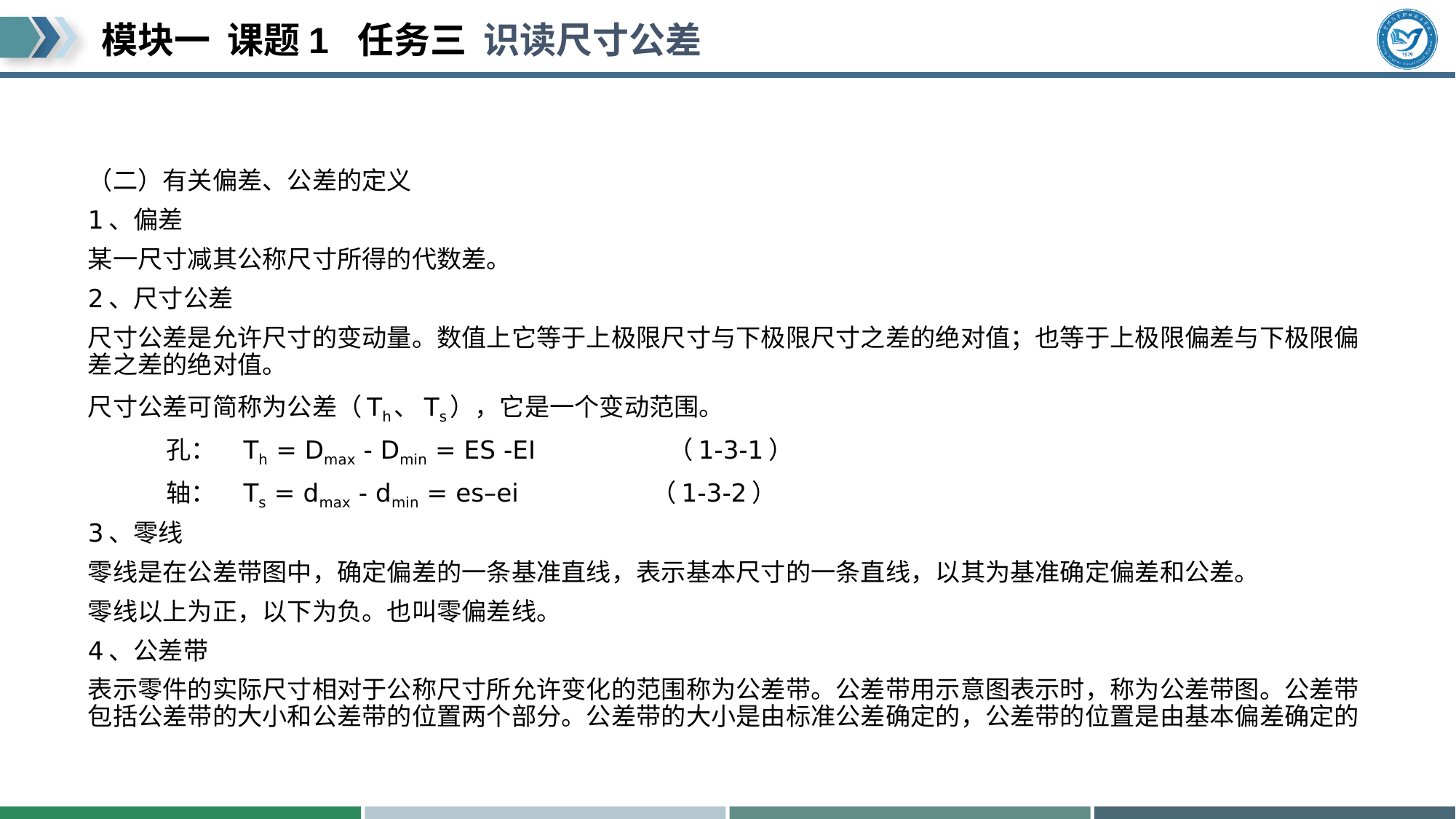

#
（二）有关偏差、公差的定义
1、偏差
某一尺寸减其公称尺寸所得的代数差。
2、尺寸公差
尺寸公差是允许尺寸的变动量。数值上它等于上极限尺寸与下极限尺寸之差的绝对值；也等于上极限偏差与下极限偏差之差的绝对值。
尺寸公差可简称为公差（Th、Ts），它是一个变动范围。
             孔：    Th = Dmax - Dmin = ES -EI                （1-3-1）
             轴：    Ts = dmax - dmin = es–ei                （1-3-2）
3、零线
零线是在公差带图中，确定偏差的一条基准直线，表示基本尺寸的一条直线，以其为基准确定偏差和公差。
零线以上为正，以下为负。也叫零偏差线。
4、公差带
表示零件的实际尺寸相对于公称尺寸所允许变化的范围称为公差带。公差带用示意图表示时，称为公差带图。公差带包括公差带的大小和公差带的位置两个部分。公差带的大小是由标准公差确定的，公差带的位置是由基本偏差确定的